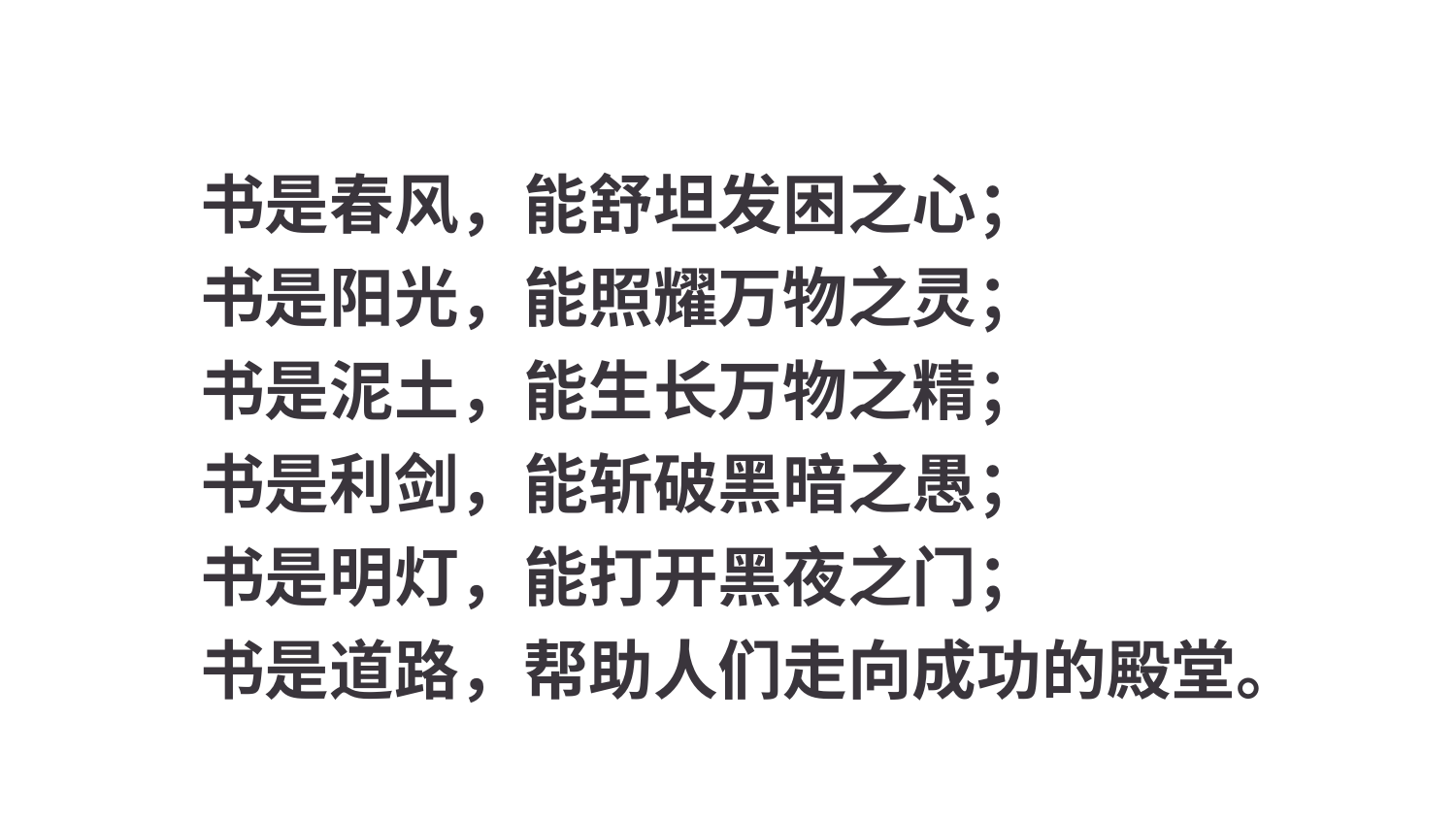

书是春风，能舒坦发困之心；
书是阳光，能照耀万物之灵；
书是泥土，能生长万物之精；
书是利剑，能斩破黑暗之愚；
书是明灯，能打开黑夜之门；
书是道路，帮助人们走向成功的殿堂。